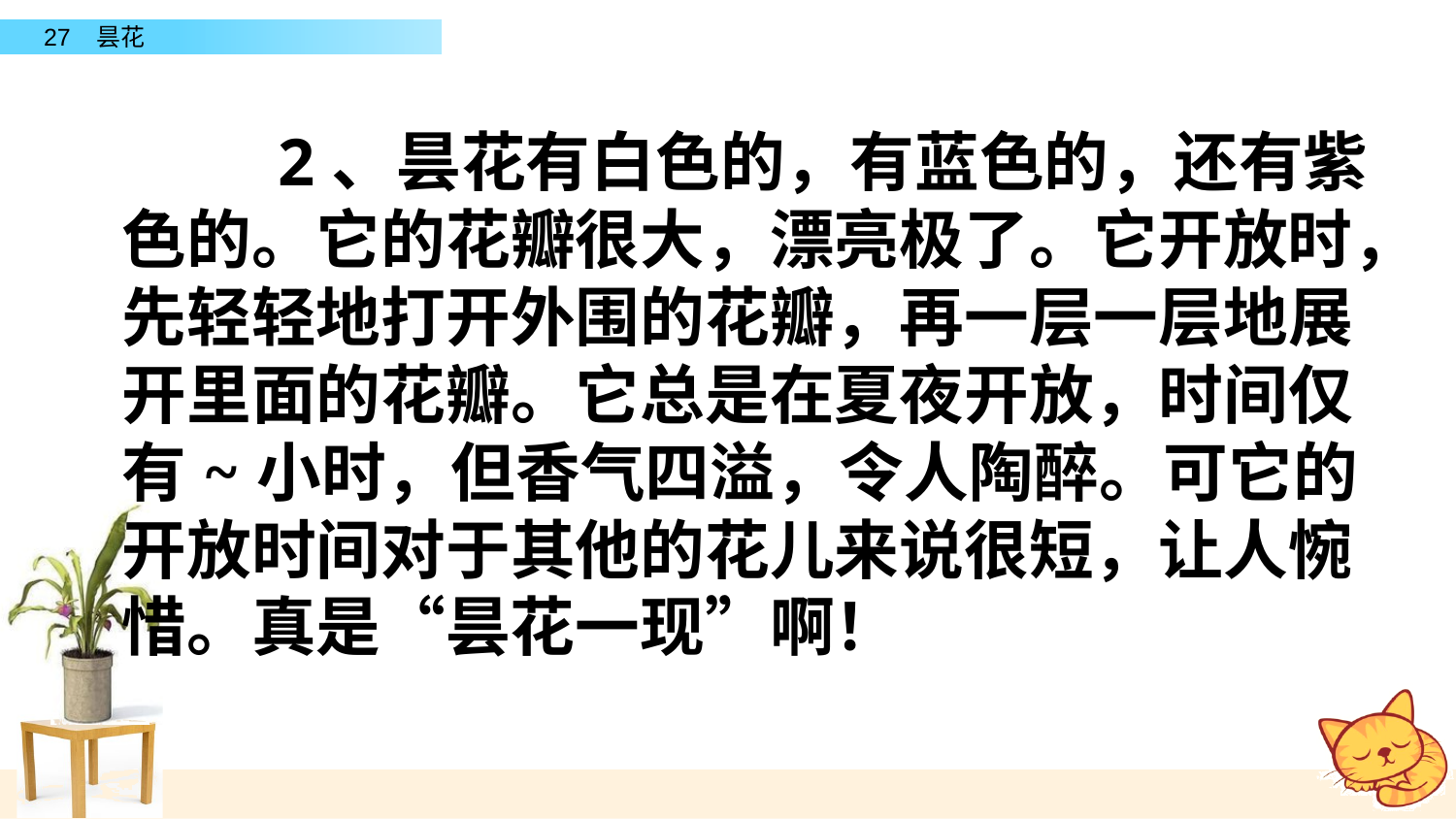

2、昙花有白色的，有蓝色的，还有紫色的。它的花瓣很大，漂亮极了。它开放时，先轻轻地打开外围的花瓣，再一层一层地展开里面的花瓣。它总是在夏夜开放，时间仅有~小时，但香气四溢，令人陶醉。可它的开放时间对于其他的花儿来说很短，让人惋惜。真是“昙花一现”啊！